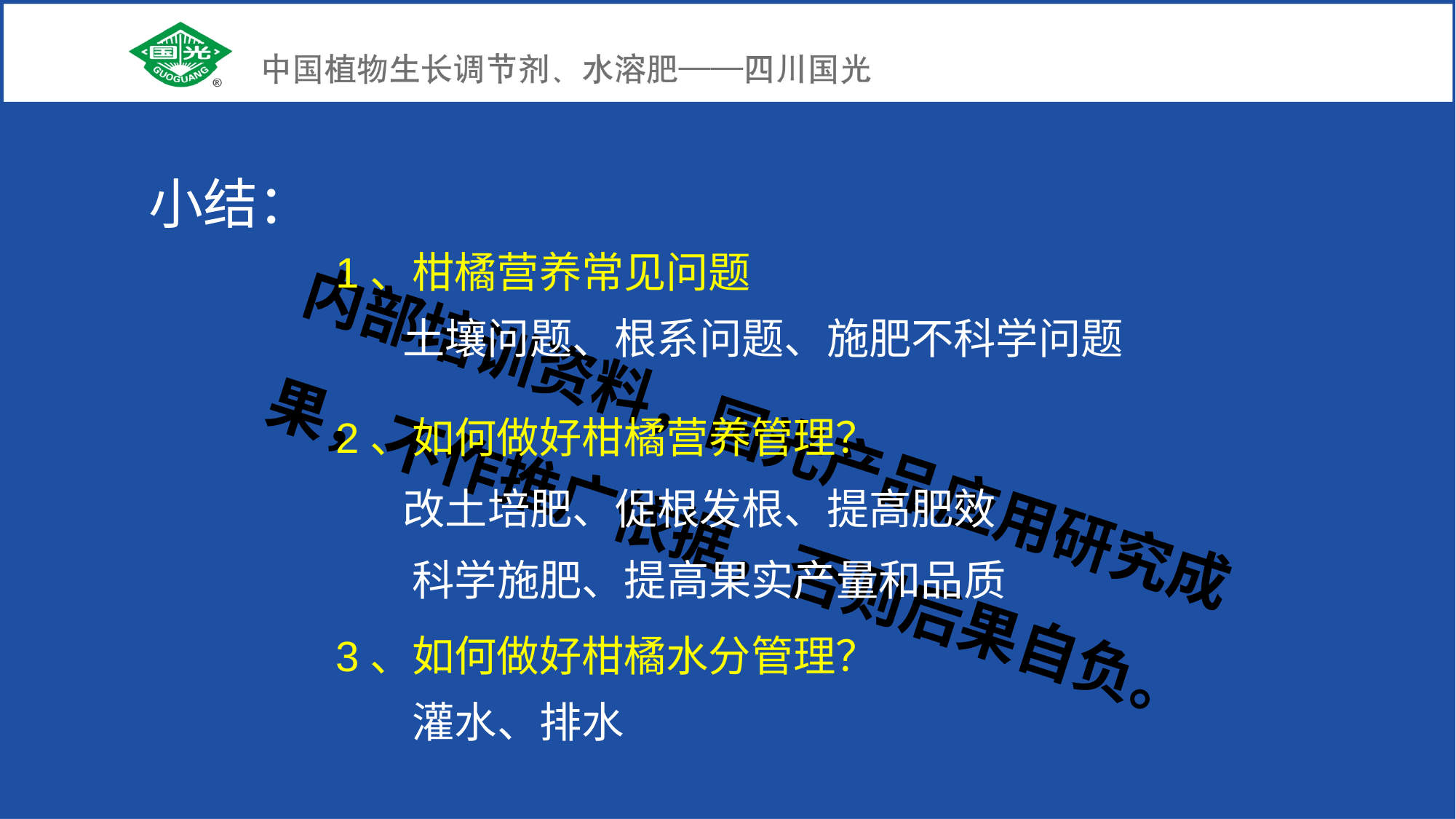

小结：
1、柑橘营养常见问题
      土壤问题、根系问题、施肥不科学问题
2、如何做好柑橘营养管理？
      改土培肥、促根发根、提高肥效
       科学施肥、提高果实产量和品质
3、如何做好柑橘水分管理？
       灌水、排水